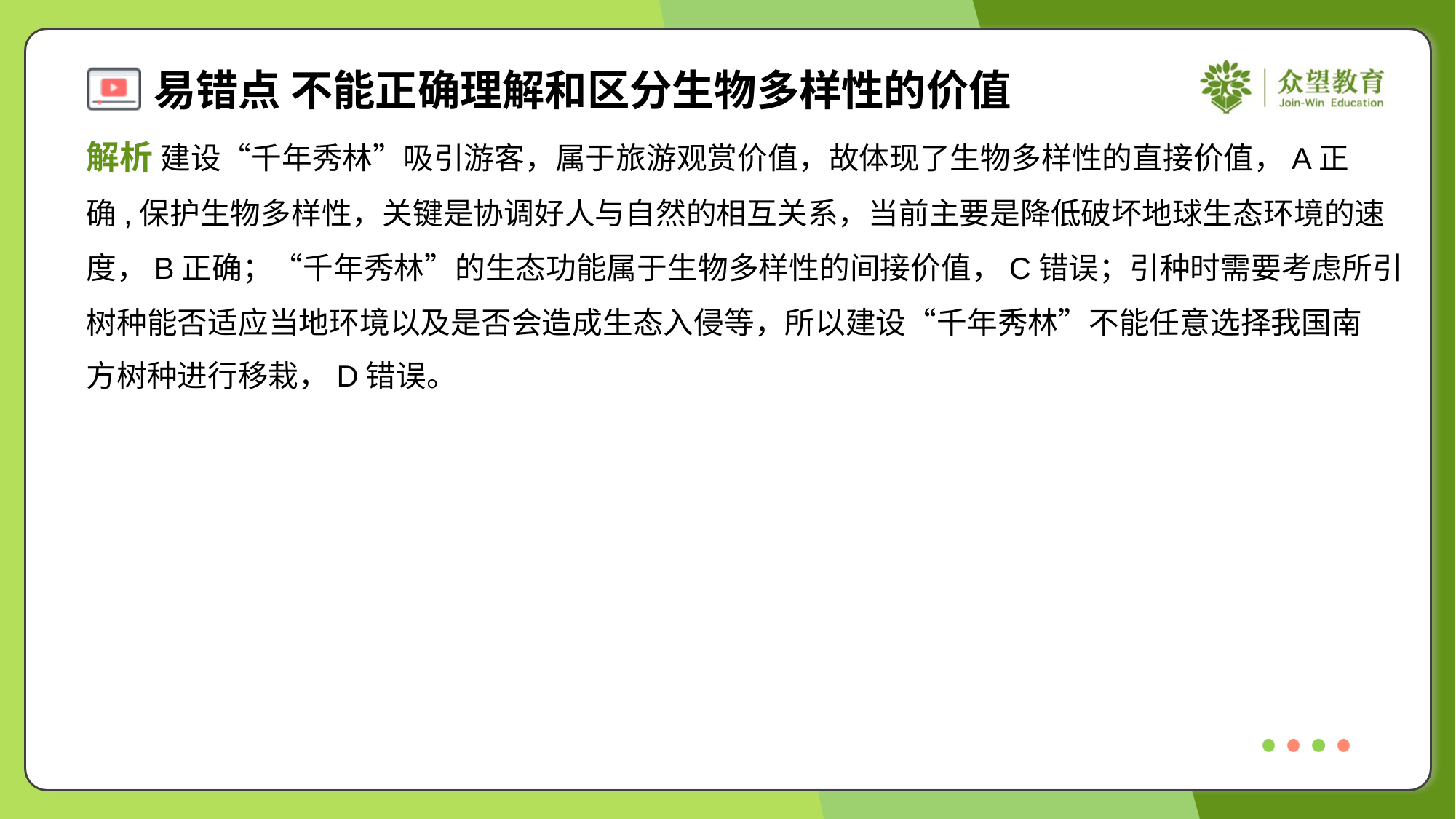

解析 建设“千年秀林”吸引游客，属于旅游观赏价值，故体现了生物多样性的直接价值，A正
确,保护生物多样性，关键是协调好人与自然的相互关系，当前主要是降低破坏地球生态环境的速
度，B正确；“千年秀林”的生态功能属于生物多样性的间接价值，C错误；引种时需要考虑所引
树种能否适应当地环境以及是否会造成生态入侵等，所以建设“千年秀林”不能任意选择我国南
方树种进行移栽，D错误。